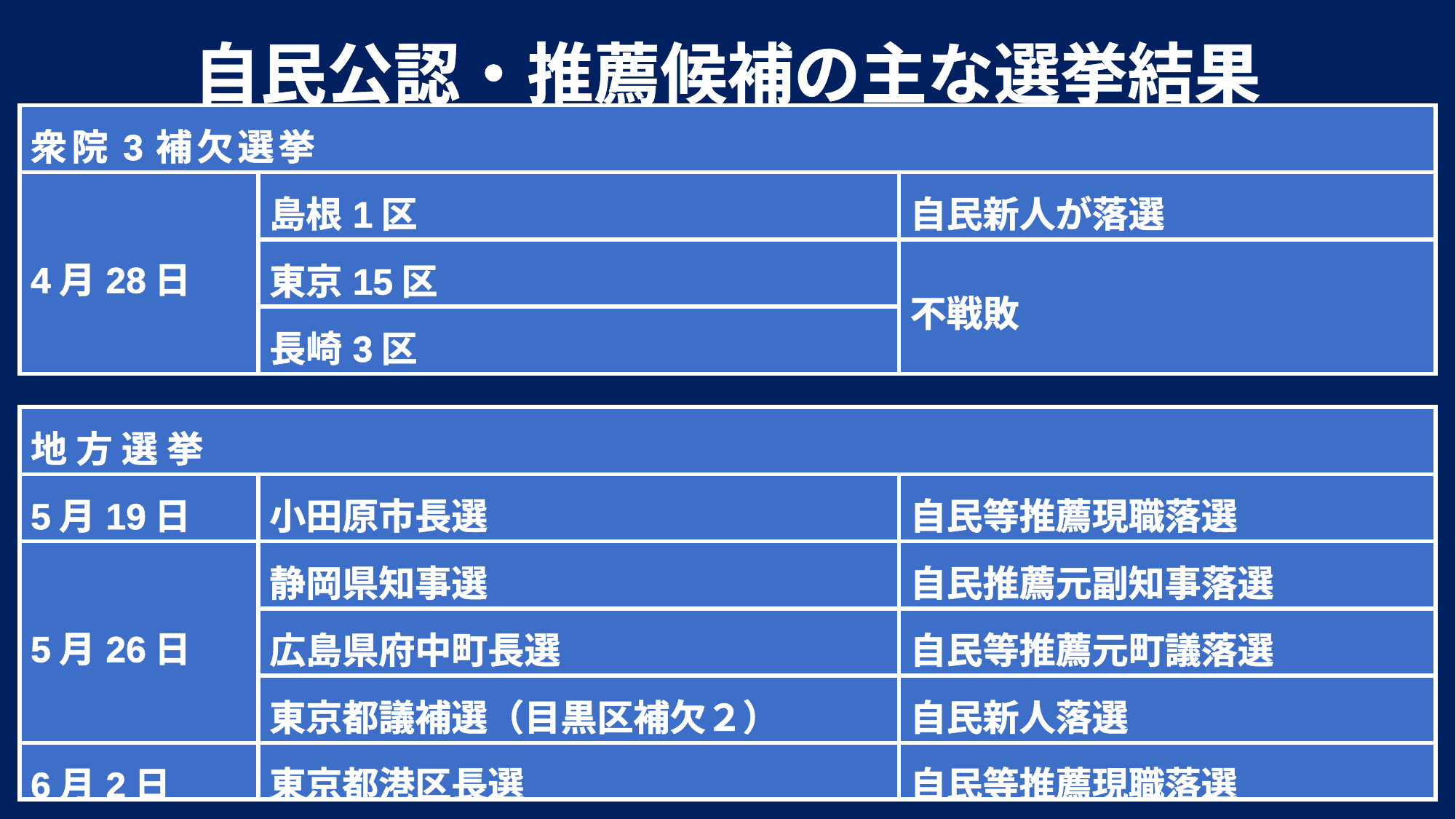

自民公認・推薦候補の主な選挙結果
| 衆院3補欠選挙 |  |  |
| --- | --- | --- |
| 4月28日 | 島根1区 | 自民新人が落選 |
|  | 東京15区 | 不戦敗 |
|  | 長崎3区 |  |
| 地方選挙 |  |  |
| --- | --- | --- |
| 5月19日 | 小田原市長選 | 自民等推薦現職落選 |
| 5月26日 | 静岡県知事選 | 自民推薦元副知事落選 |
|  | 広島県府中町長選 | 自民等推薦元町議落選 |
|  | 東京都議補選（目黒区補欠２） | 自民新人落選 |
| 6月2日 | 東京都港区長選 | 自民等推薦現職落選 |